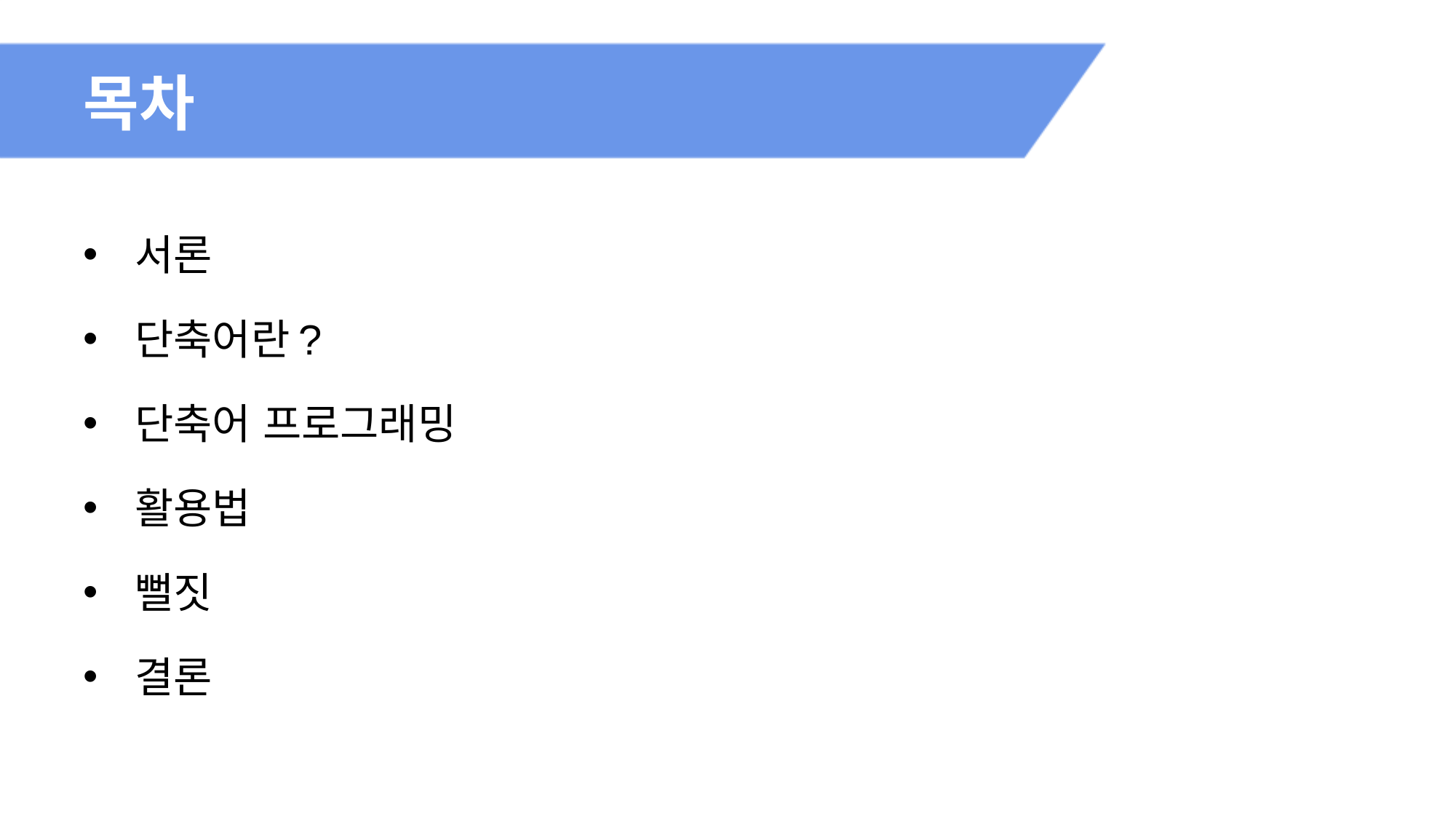

# 목차
서론
단축어란?
단축어 프로그래밍
활용법
뻘짓
결론